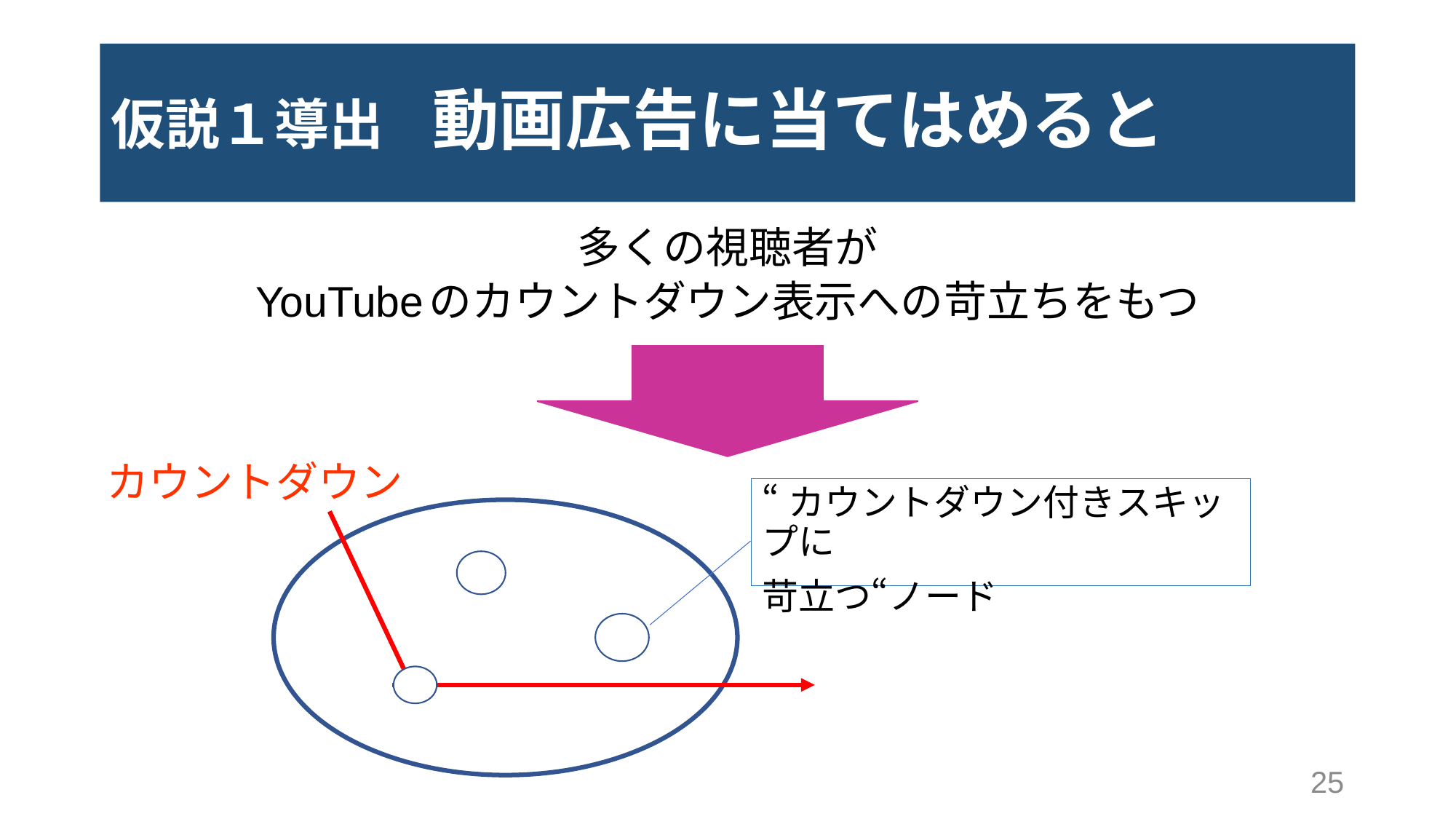

# 仮説１導出　動画広告に当てはめると
多くの視聴者が
YouTubeのカウントダウン表示への苛立ちをもつ

カウントダウン

“カウントダウン付きスキップに
苛立つ“ノード

25